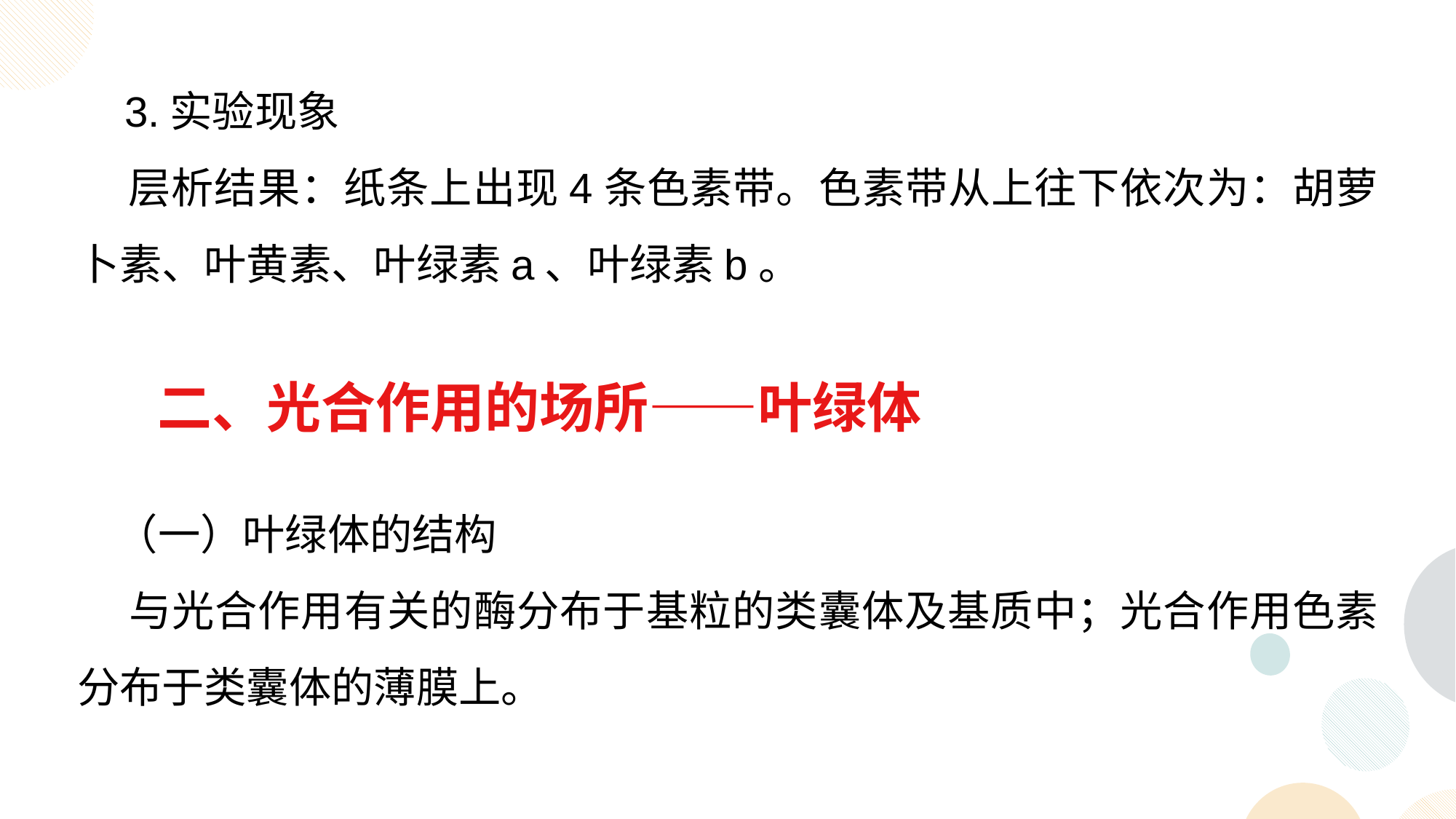

3.实验现象
    层析结果：纸条上出现4条色素带。色素带从上往下依次为：胡萝卜素、叶黄素、叶绿素a、叶绿素b。
二、光合作用的场所——叶绿体
   （一）叶绿体的结构
    与光合作用有关的酶分布于基粒的类囊体及基质中；光合作用色素分布于类囊体的薄膜上。